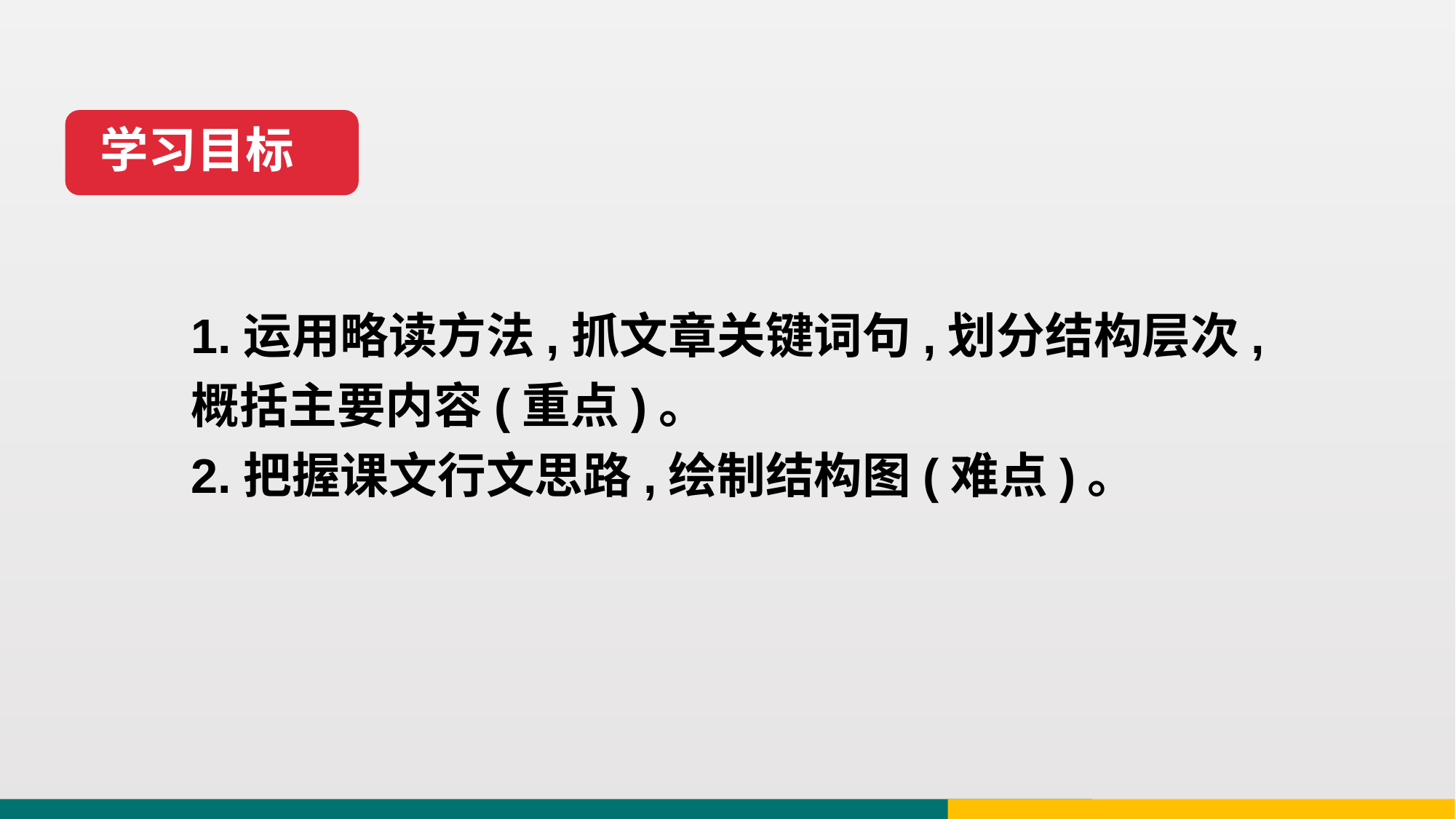

学习目标
1.运用略读方法,抓文章关键词句,划分结构层次,概括主要内容(重点)。
2.把握课文行文思路,绘制结构图(难点)。